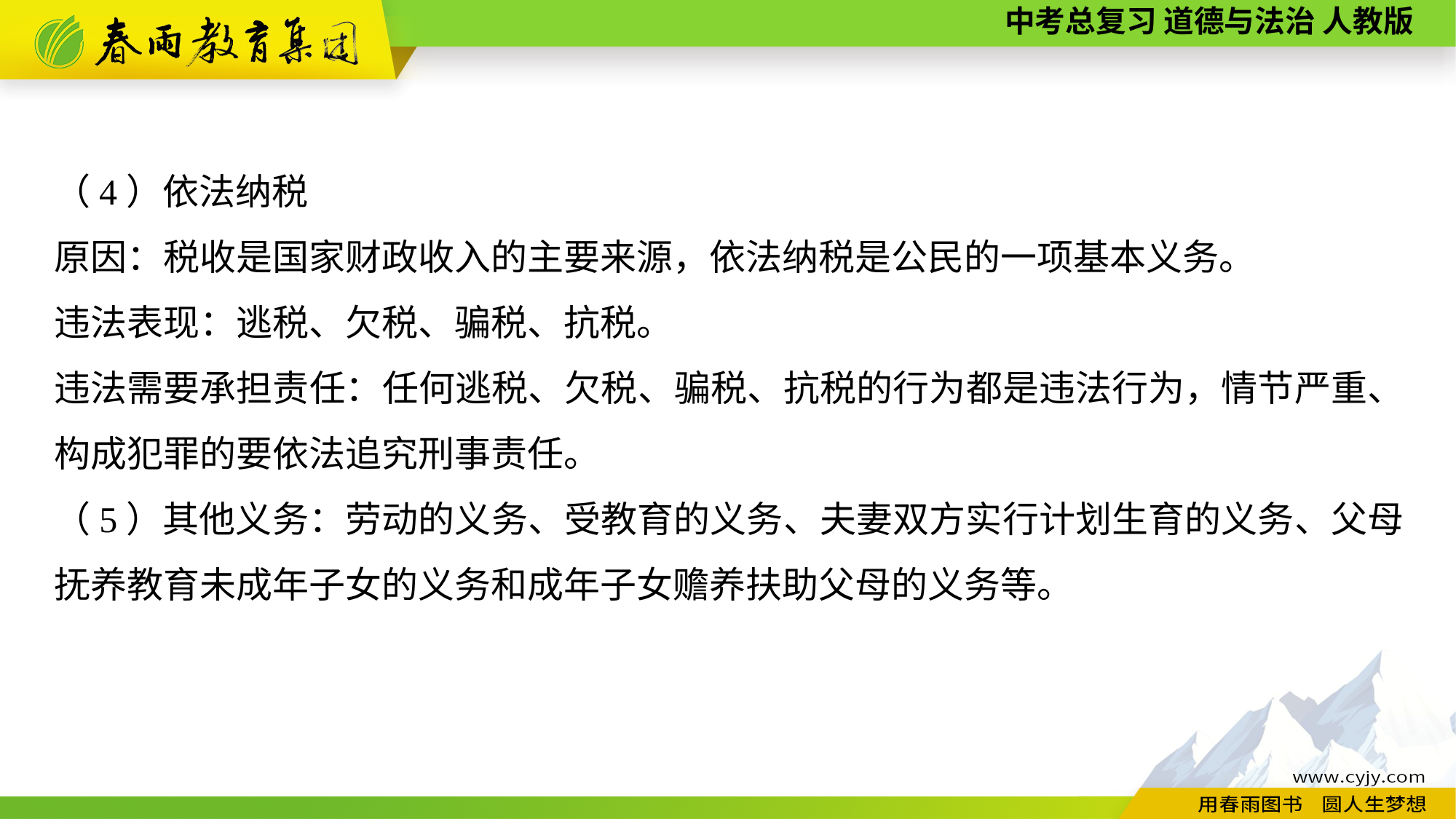

（4）依法纳税
原因：税收是国家财政收入的主要来源，依法纳税是公民的一项基本义务。
违法表现：逃税、欠税、骗税、抗税。
违法需要承担责任：任何逃税、欠税、骗税、抗税的行为都是违法行为，情节严重、构成犯罪的要依法追究刑事责任。
（5）其他义务：劳动的义务、受教育的义务、夫妻双方实行计划生育的义务、父母抚养教育未成年子女的义务和成年子女赡养扶助父母的义务等。